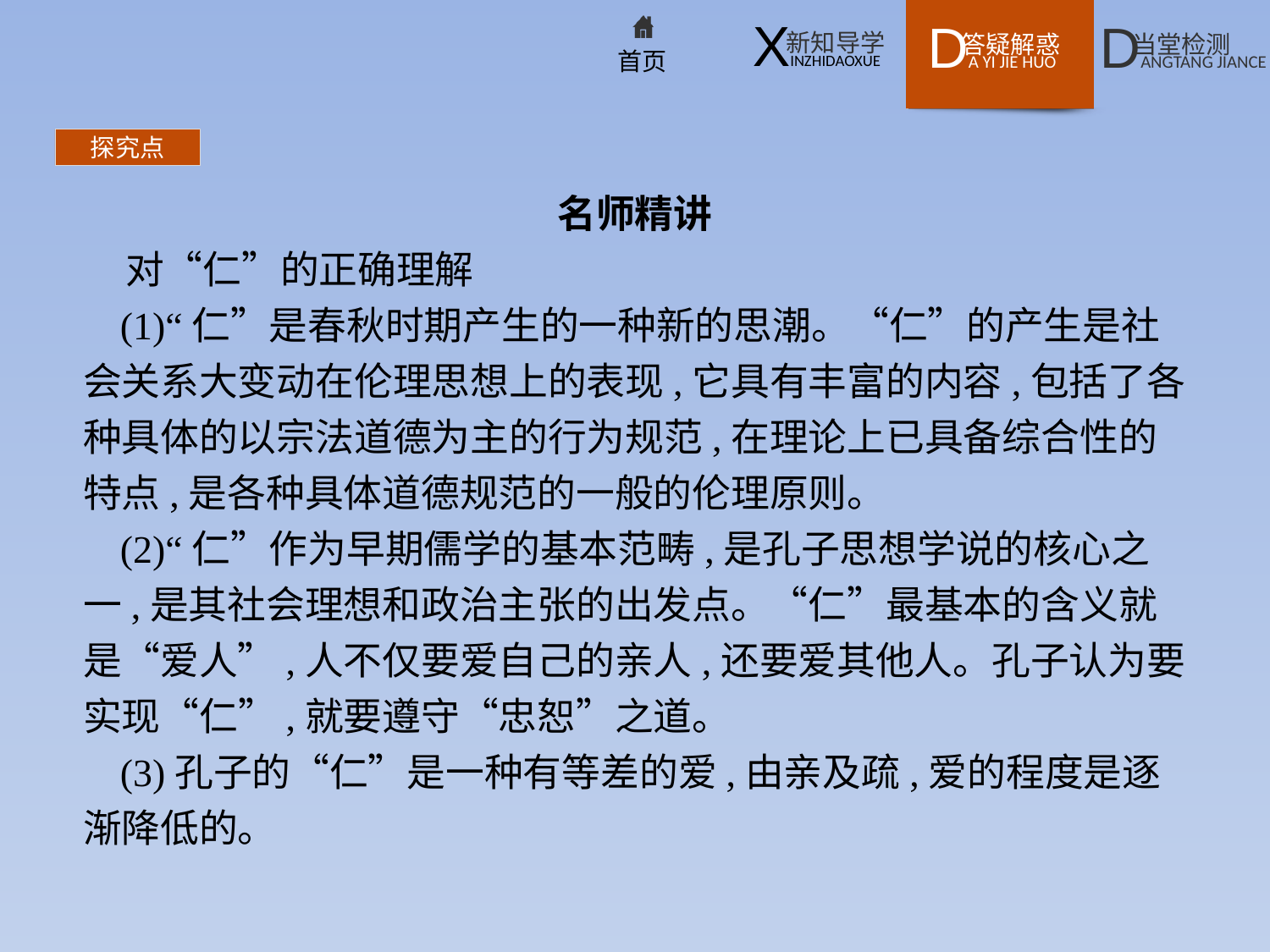

探究点
名师精讲
对“仁”的正确理解
(1)“仁”是春秋时期产生的一种新的思潮。“仁”的产生是社会关系大变动在伦理思想上的表现,它具有丰富的内容,包括了各种具体的以宗法道德为主的行为规范,在理论上已具备综合性的特点,是各种具体道德规范的一般的伦理原则。
(2)“仁”作为早期儒学的基本范畴,是孔子思想学说的核心之一,是其社会理想和政治主张的出发点。“仁”最基本的含义就是“爱人”,人不仅要爱自己的亲人,还要爱其他人。孔子认为要实现“仁”,就要遵守“忠恕”之道。
(3)孔子的“仁”是一种有等差的爱,由亲及疏,爱的程度是逐渐降低的。